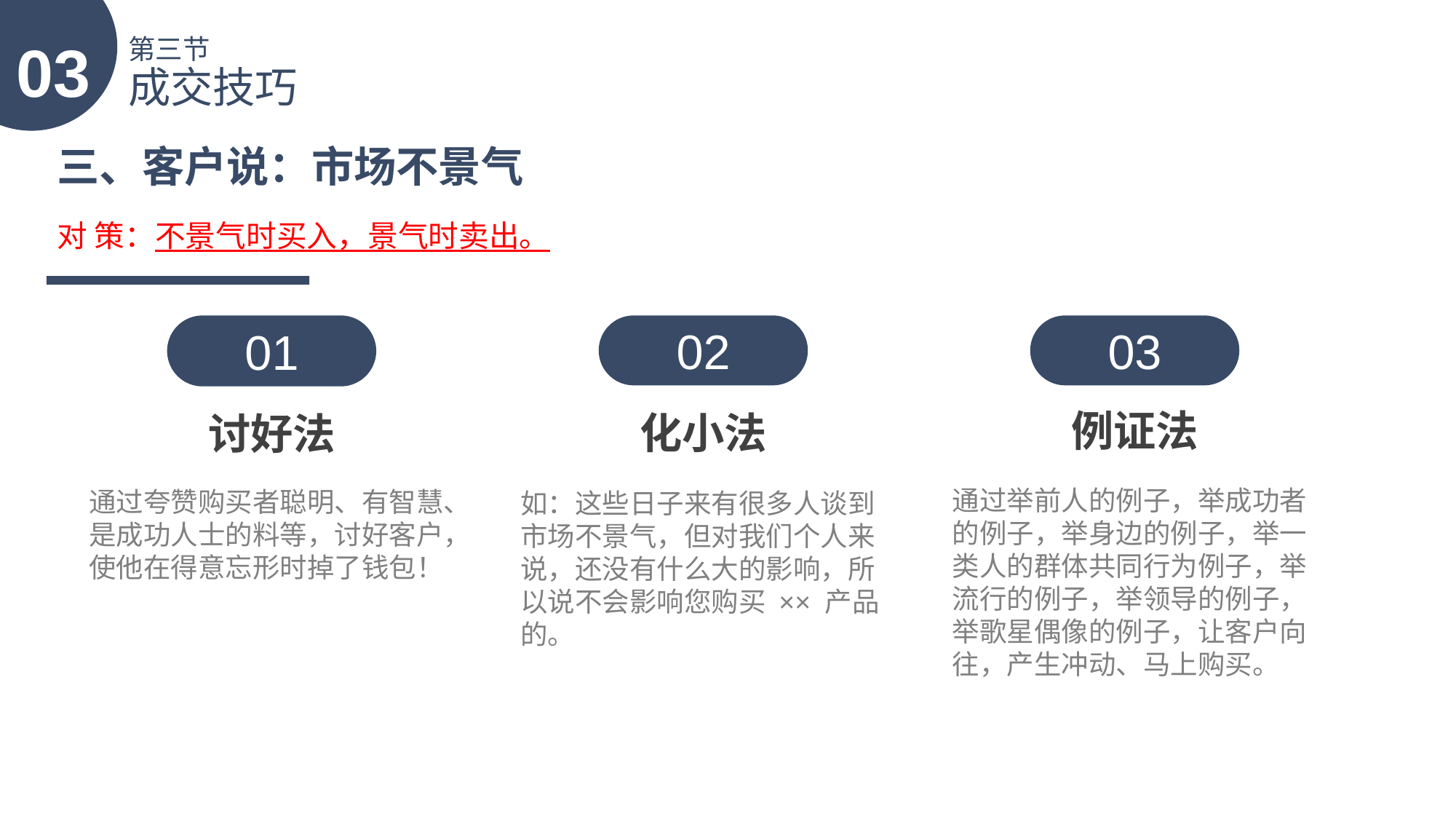

03
第三节
成交技巧
三、客户说：市场不景气
对 策：不景气时买入，景气时卖出。

01
讨好法
通过夸赞购买者聪明、有智慧、是成功人士的料等，讨好客户，使他在得意忘形时掉了钱包！
02
化小法
如：这些日子来有很多人谈到市场不景气，但对我们个人来说，还没有什么大的影响，所以说不会影响您购买 ×× 产品的。
03
例证法
通过举前人的例子，举成功者的例子，举身边的例子，举一类人的群体共同行为例子，举流行的例子，举领导的例子，举歌星偶像的例子，让客户向往，产生冲动、马上购买。